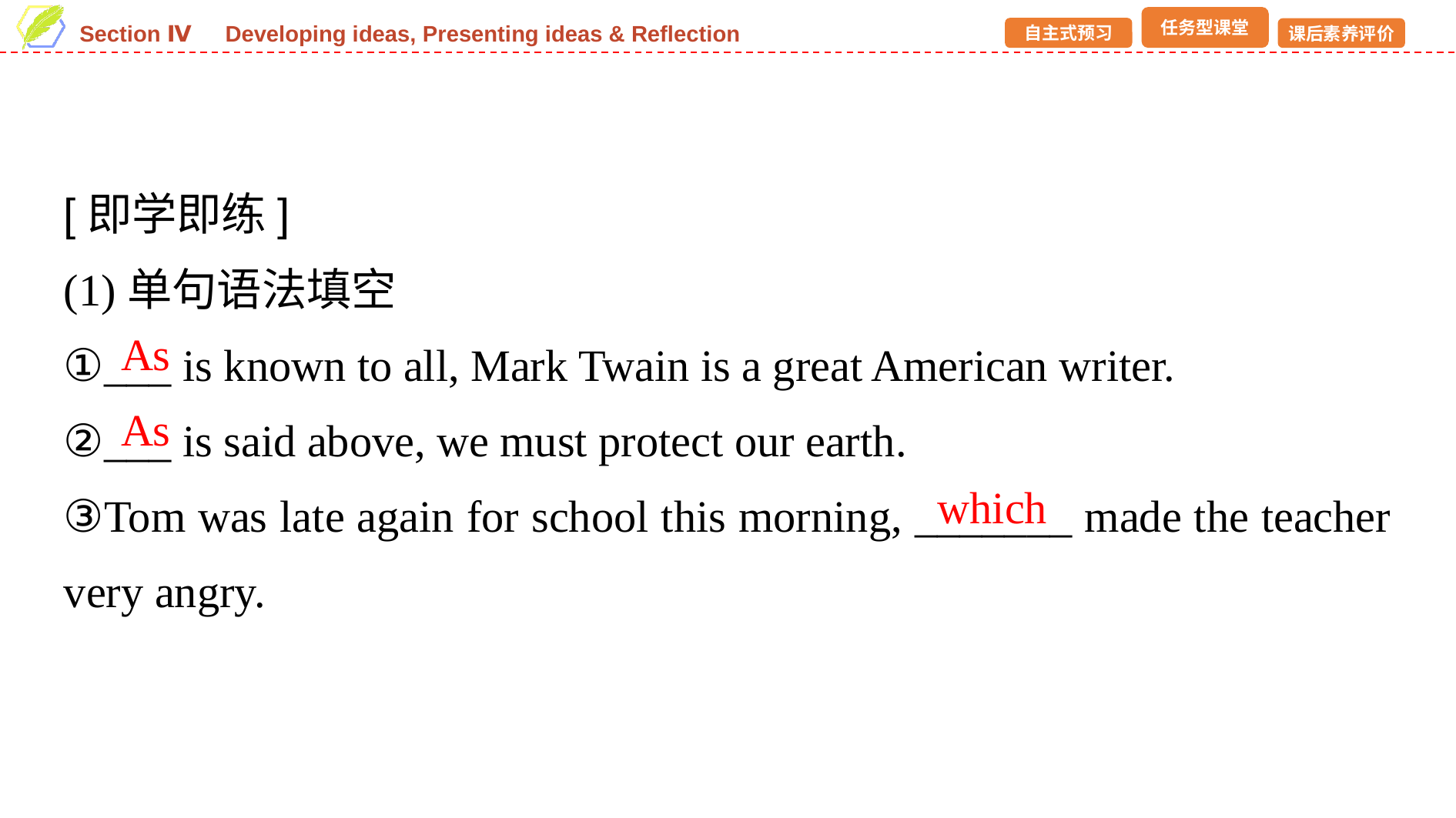

[即学即练]
(1)单句语法填空
①___ is known to all, Mark Twain is a great American writer.
②___ is said above, we must protect our earth.
③Tom was late again for school this morning, _______ made the teacher very angry.
As
As
which